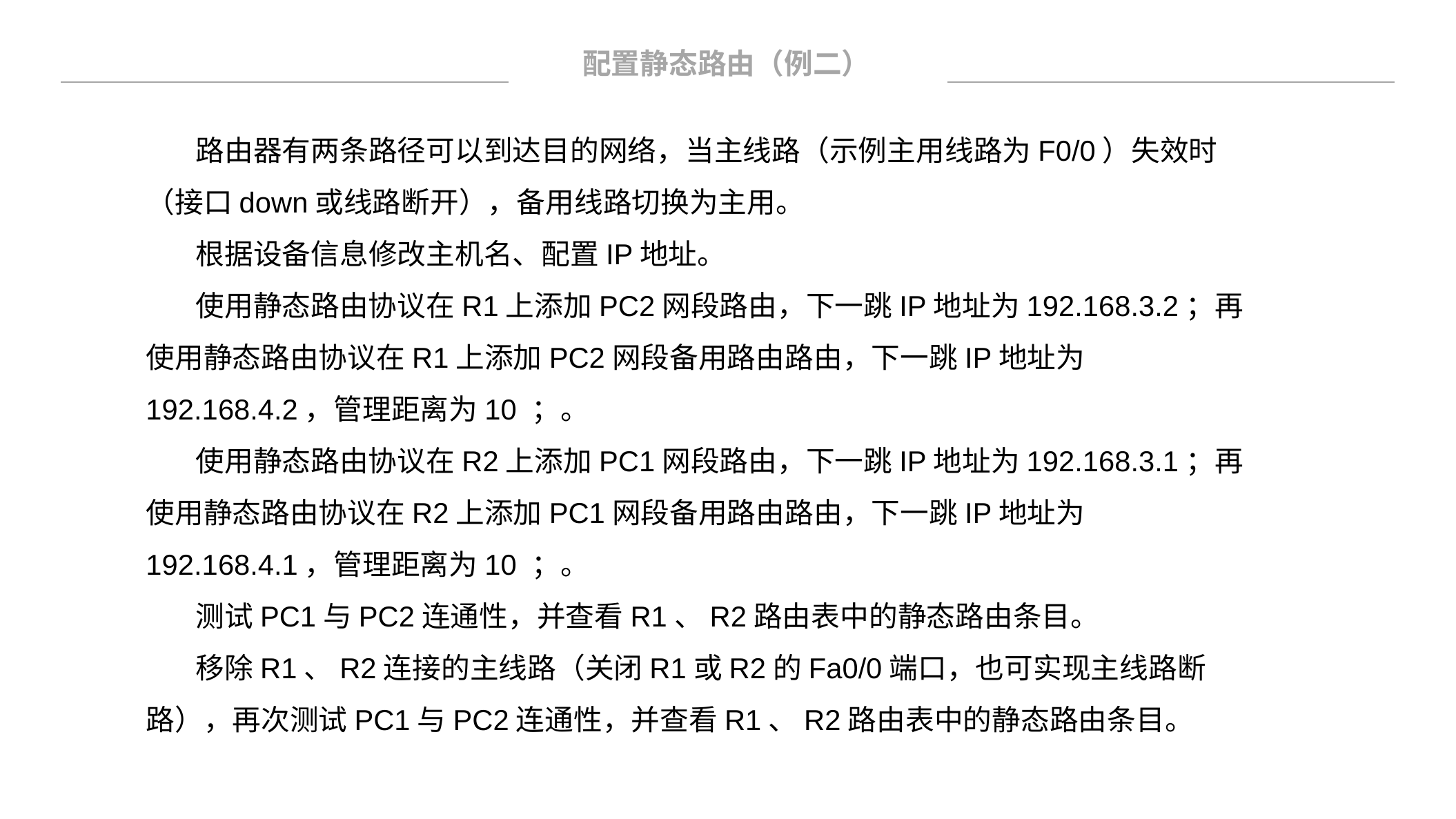

配置静态路由（例二）
  路由器有两条路径可以到达目的网络，当主线路（示例主用线路为F0/0）失效时（接口down或线路断开），备用线路切换为主用。
  根据设备信息修改主机名、配置IP地址。
  使用静态路由协议在R1上添加PC2网段路由，下一跳IP地址为192.168.3.2；再使用静态路由协议在R1上添加PC2网段备用路由路由，下一跳IP地址为192.168.4.2，管理距离为10 ；。
  使用静态路由协议在R2上添加PC1网段路由，下一跳IP地址为192.168.3.1；再使用静态路由协议在R2上添加PC1网段备用路由路由，下一跳IP地址为192.168.4.1，管理距离为10 ；。
  测试PC1与PC2连通性，并查看R1、R2路由表中的静态路由条目。
  移除R1、R2连接的主线路（关闭R1或R2的Fa0/0端口，也可实现主线路断路），再次测试PC1与PC2连通性，并查看R1、R2路由表中的静态路由条目。